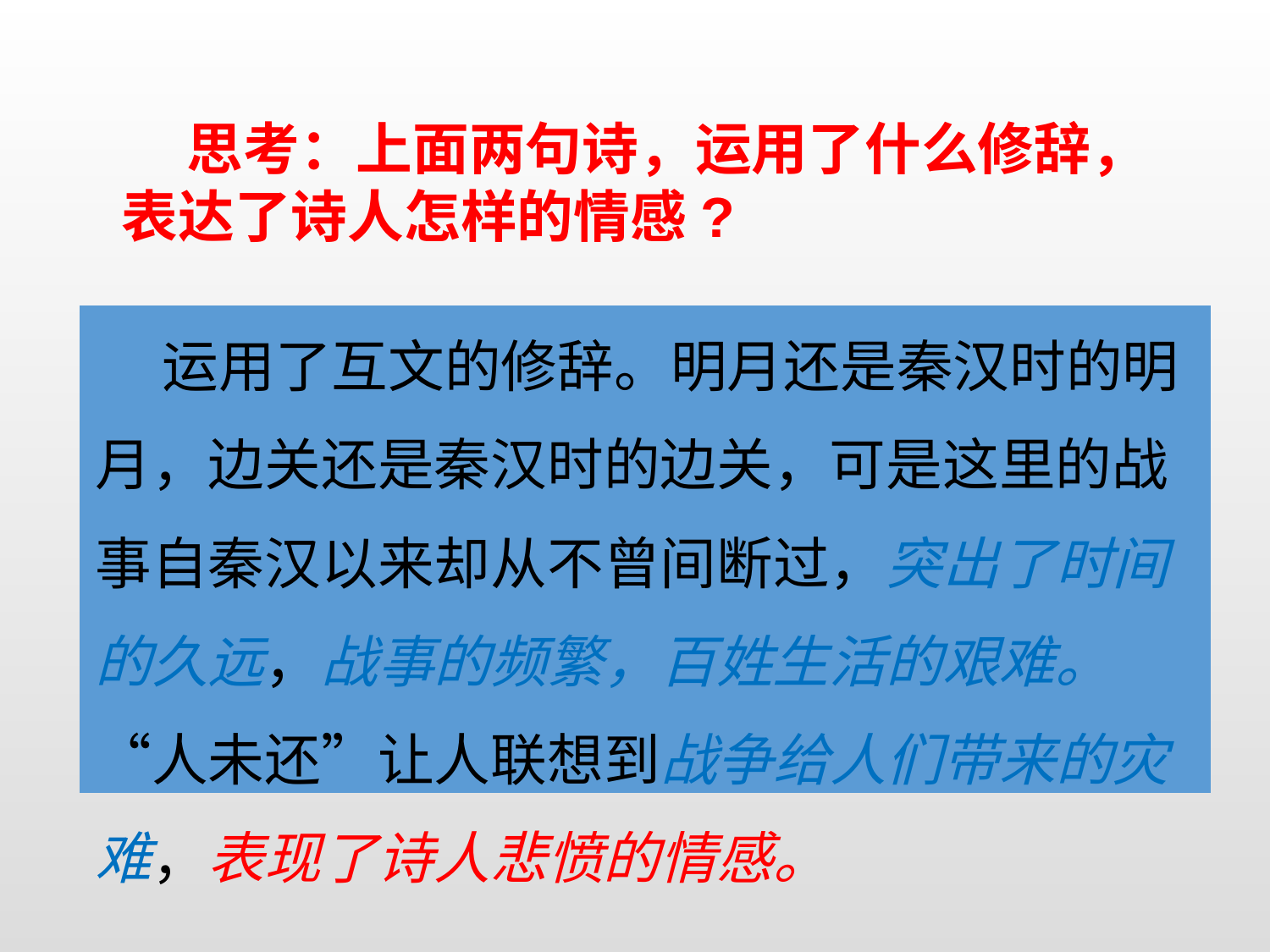

思考：上面两句诗，运用了什么修辞，表达了诗人怎样的情感?
| 运用了互文的修辞。明月还是秦汉时的明月，边关还是秦汉时的边关，可是这里的战事自秦汉以来却从不曾间断过，突出了时间的久远，战事的频繁，百姓生活的艰难。 “人未还”让人联想到战争给人们带来的灾难，表现了诗人悲愤的情感。 |
| --- |